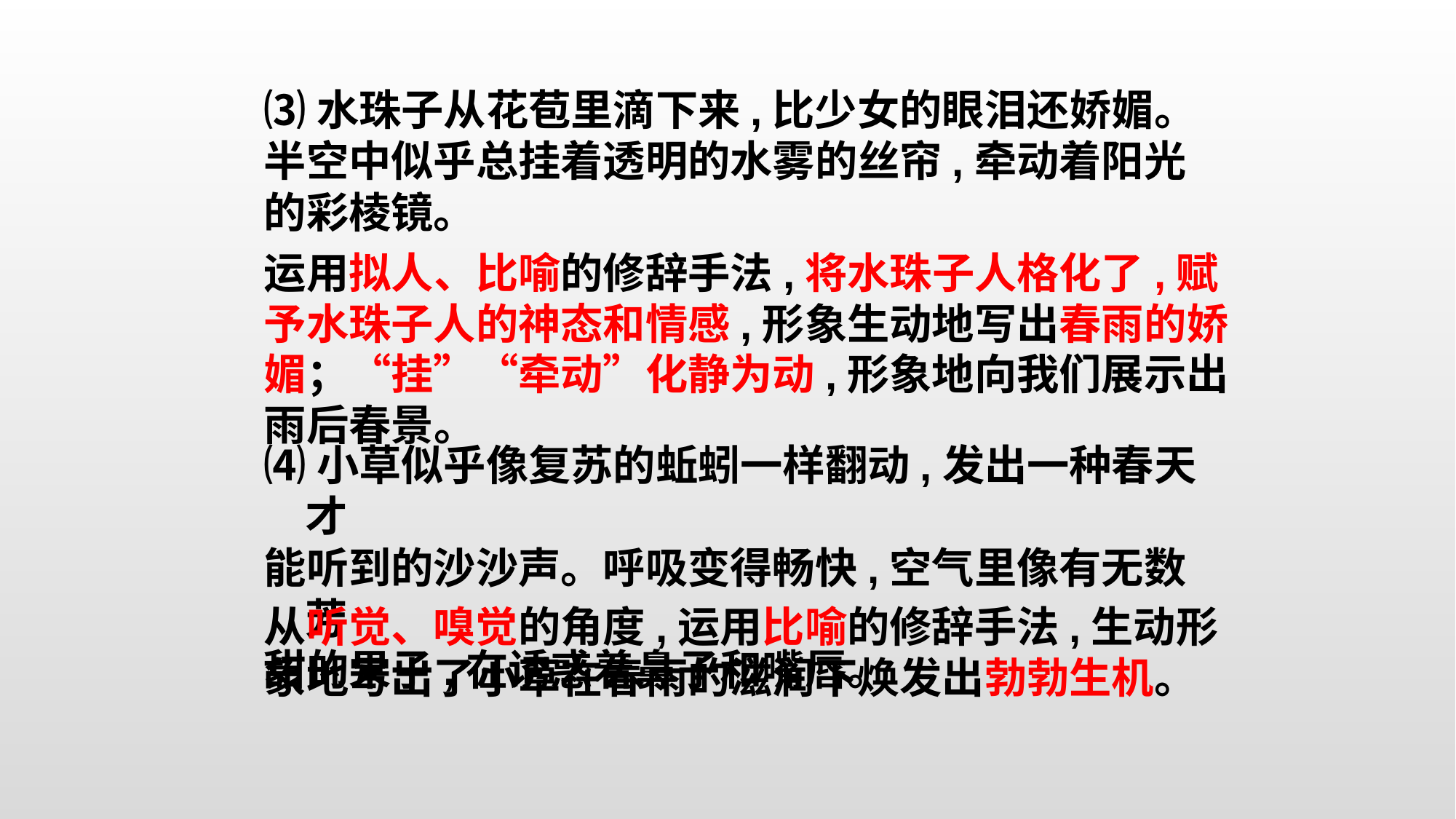

⑶水珠子从花苞里滴下来,比少女的眼泪还娇媚。
半空中似乎总挂着透明的水雾的丝帘,牵动着阳光
的彩棱镜。
运用拟人、比喻的修辞手法,将水珠子人格化了,赋予水珠子人的神态和情感,形象生动地写出春雨的娇媚；“挂”“牵动”化静为动,形象地向我们展示出雨后春景。
⑷小草似乎像复苏的蚯蚓一样翻动,发出一种春天才
能听到的沙沙声。呼吸变得畅快,空气里像有无数芳
甜的果子,在诱惑着鼻子和嘴唇。
从听觉、嗅觉的角度,运用比喻的修辞手法,生动形象地写出了小草在春雨的滋润下焕发出勃勃生机。